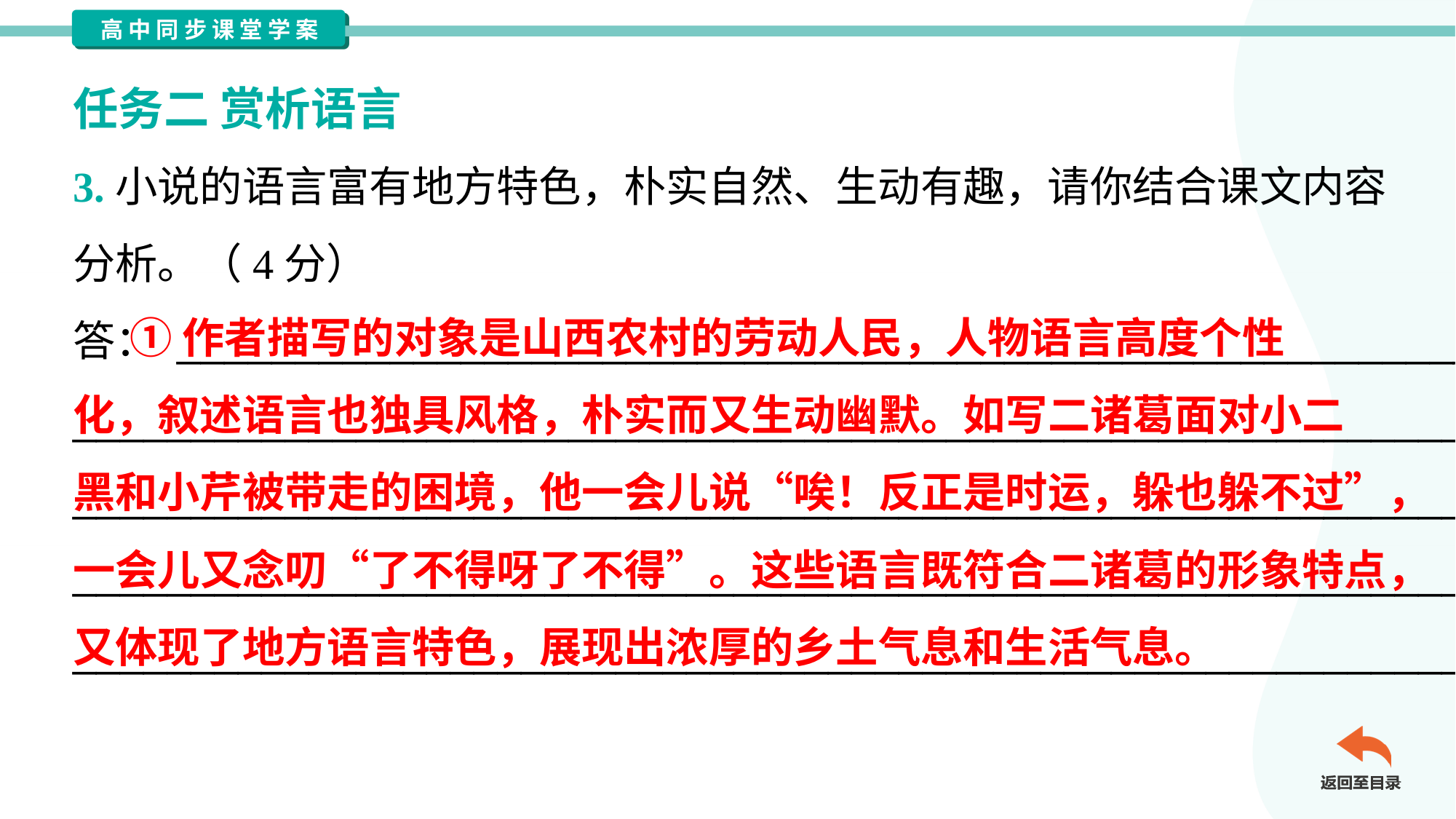

任务二 赏析语言
3.小说的语言富有地方特色，朴实自然、生动有趣，请你结合课文内容
分析。（4分）
答： ________________________________________________________
_____________________________________________________________
_____________________________________________________________
_____________________________________________________________
_____________________________________________________________
      ①作者描写的对象是山西农村的劳动人民，人物语言高度个性
化，叙述语言也独具风格，朴实而又生动幽默。如写二诸葛面对小二
黑和小芹被带走的困境，他一会儿说“唉！反正是时运，躲也躲不过”，
一会儿又念叨“了不得呀了不得”。这些语言既符合二诸葛的形象特点，
又体现了地方语言特色，展现出浓厚的乡土气息和生活气息。